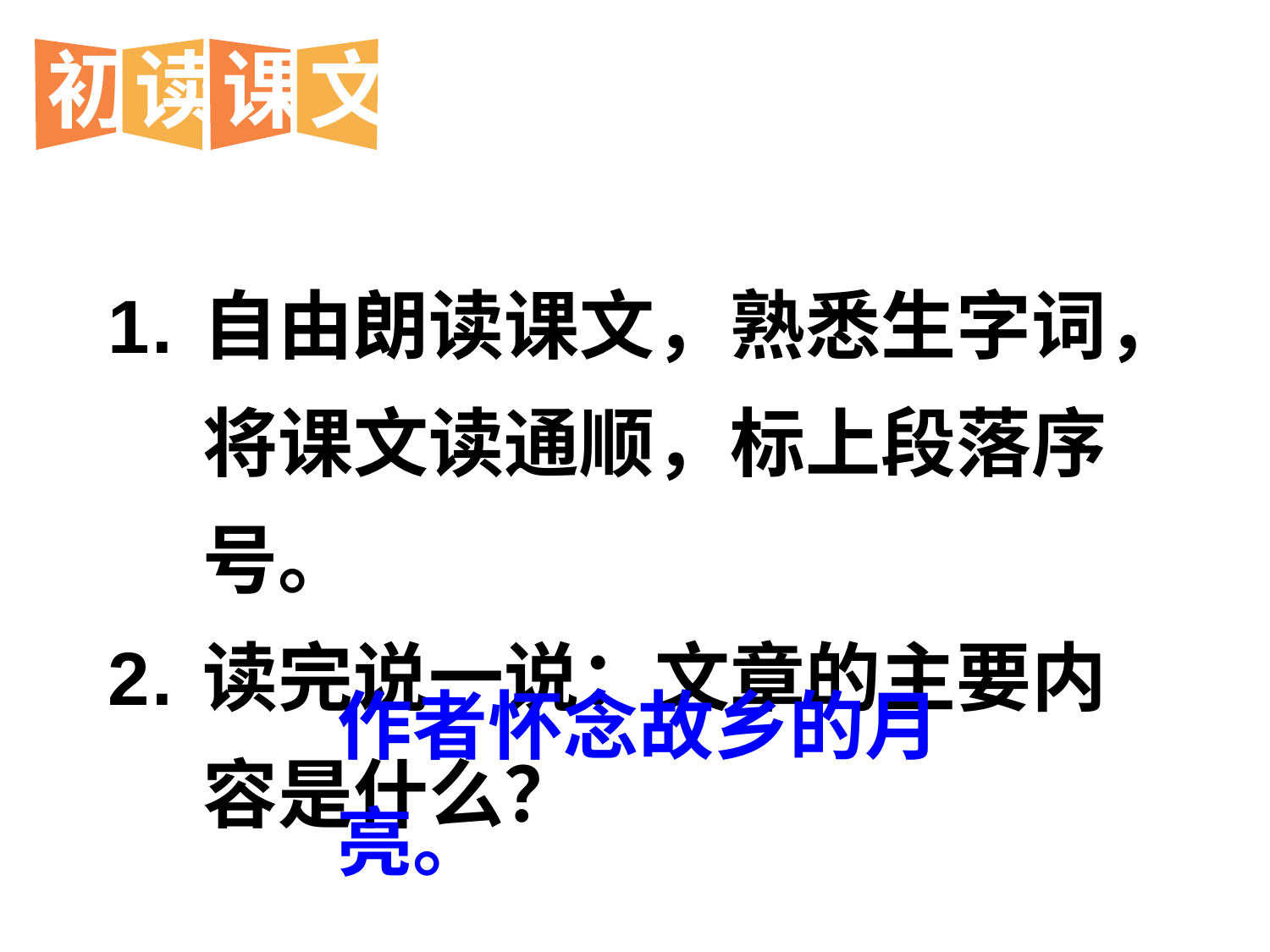

初
读
课
文
自由朗读课文，熟悉生字词，将课文读通顺，标上段落序号。
读完说一说：文章的主要内容是什么？
作者怀念故乡的月亮。